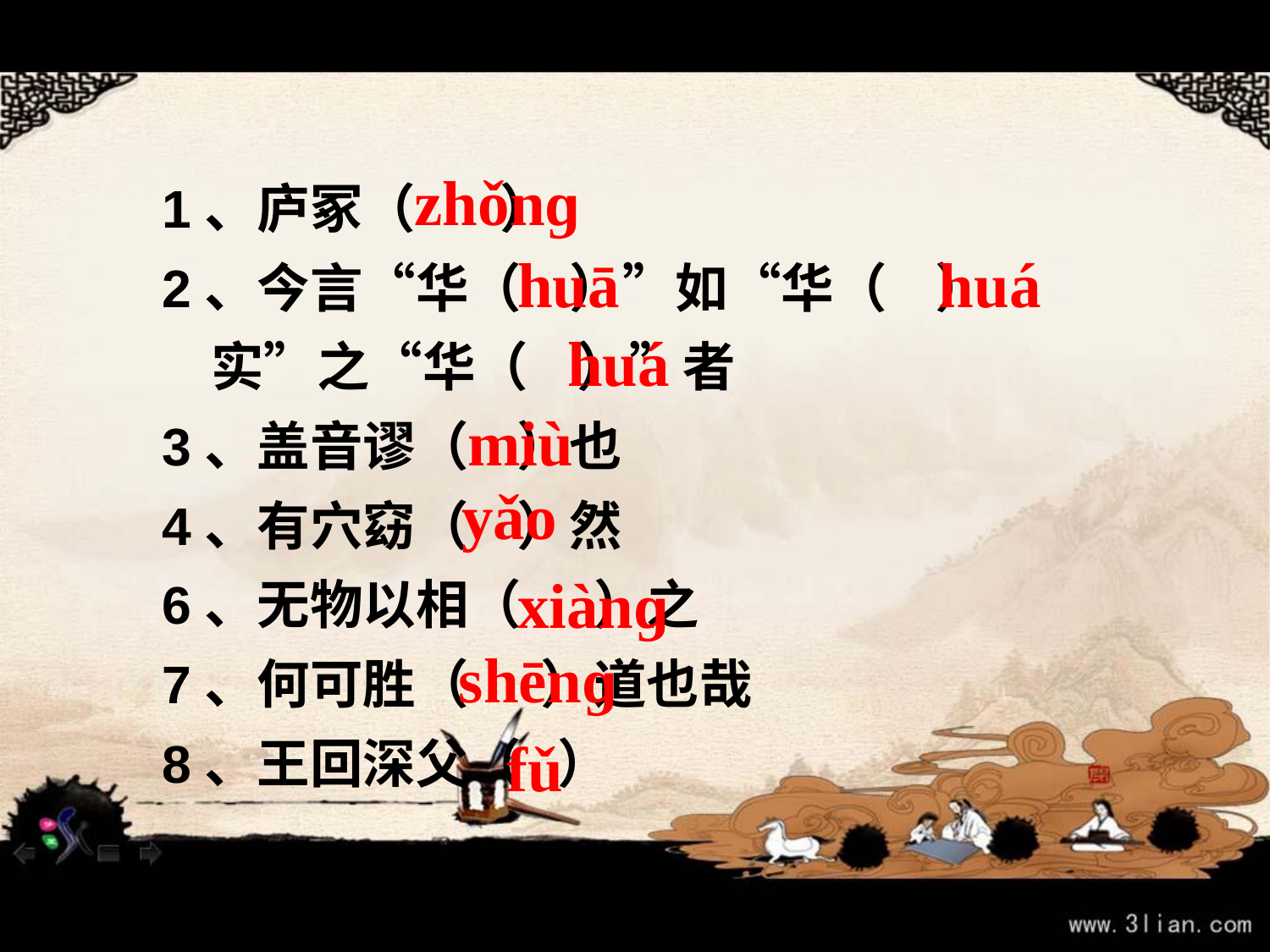

1、庐冢（       ）
2、今言“华（    ）”如“华（    ）
   实”之“华（    ）”者
3、盖音谬（    ）也
4、有穴窈（    ）然
6、无物以相（      ）之
7、何可胜（      ）道也哉
8、王回深父（   ）
zhǒnɡ
huā
huá
huá
miù
yǎo
xiànɡ
shēnɡ
fǔ